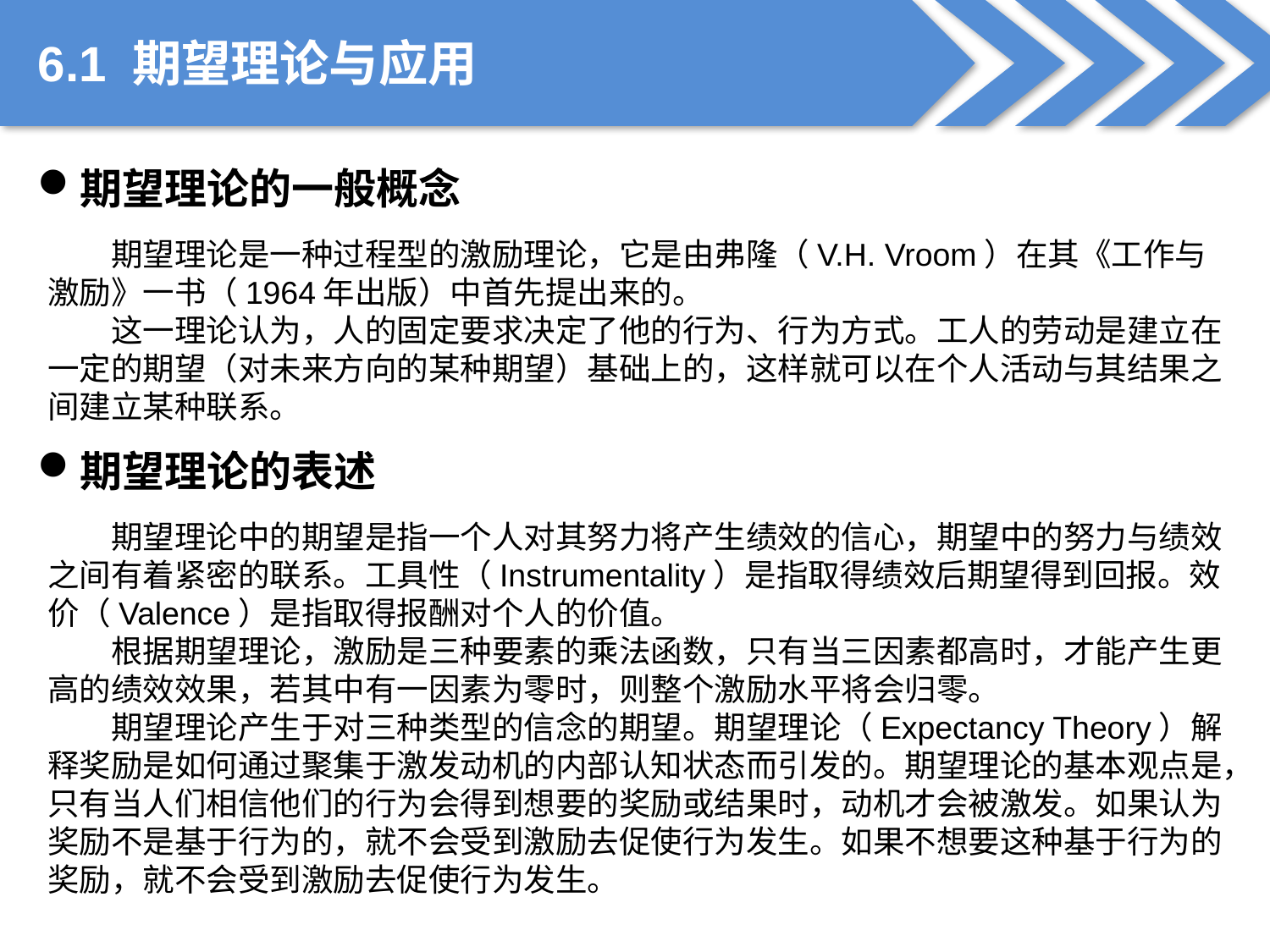

6.1 期望理论与应用
期望理论的一般概念
期望理论是一种过程型的激励理论，它是由弗隆（V.H. Vroom）在其《工作与激励》一书（1964年出版）中首先提出来的。
这一理论认为，人的固定要求决定了他的行为、行为方式。工人的劳动是建立在一定的期望（对未来方向的某种期望）基础上的，这样就可以在个人活动与其结果之间建立某种联系。
期望理论的表述
期望理论中的期望是指一个人对其努力将产生绩效的信心，期望中的努力与绩效之间有着紧密的联系。工具性（Instrumentality）是指取得绩效后期望得到回报。效价（Valence）是指取得报酬对个人的价值。
根据期望理论，激励是三种要素的乘法函数，只有当三因素都高时，才能产生更高的绩效效果，若其中有一因素为零时，则整个激励水平将会归零。
期望理论产生于对三种类型的信念的期望。期望理论（Expectancy Theory）解释奖励是如何通过聚集于激发动机的内部认知状态而引发的。期望理论的基本观点是，只有当人们相信他们的行为会得到想要的奖励或结果时，动机才会被激发。如果认为奖励不是基于行为的，就不会受到激励去促使行为发生。如果不想要这种基于行为的奖励，就不会受到激励去促使行为发生。